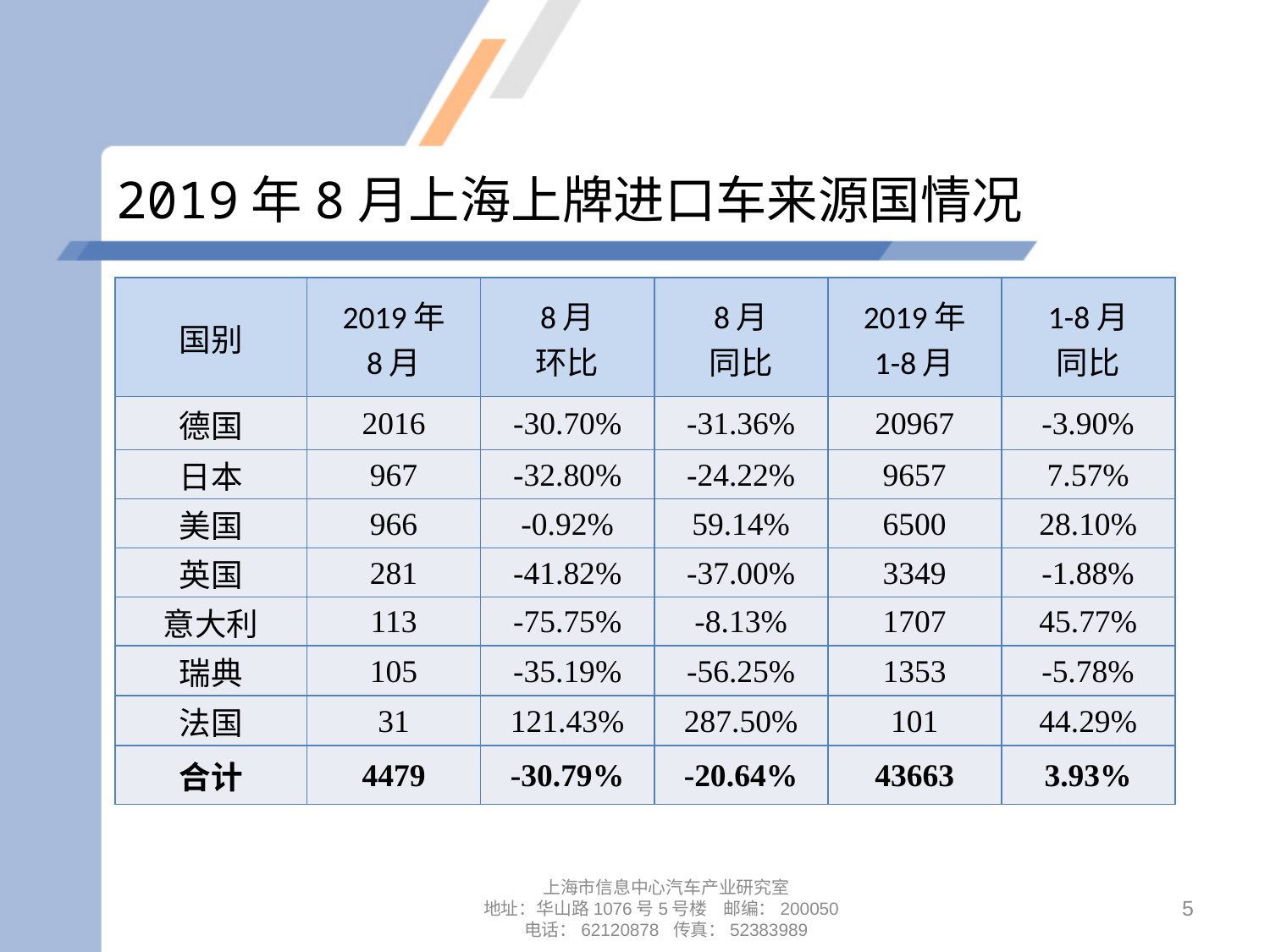

# 2019年8月上海上牌进口车来源国情况
| 国别 | 2019年 8月 | 8月 环比 | 8月 同比 | 2019年 1-8月 | 1-8月 同比 |
| --- | --- | --- | --- | --- | --- |
| 德国 | 2016 | -30.70% | -31.36% | 20967 | -3.90% |
| 日本 | 967 | -32.80% | -24.22% | 9657 | 7.57% |
| 美国 | 966 | -0.92% | 59.14% | 6500 | 28.10% |
| 英国 | 281 | -41.82% | -37.00% | 3349 | -1.88% |
| 意大利 | 113 | -75.75% | -8.13% | 1707 | 45.77% |
| 瑞典 | 105 | -35.19% | -56.25% | 1353 | -5.78% |
| 法国 | 31 | 121.43% | 287.50% | 101 | 44.29% |
| 合计 | 4479 | -30.79% | -20.64% | 43663 | 3.93% |
上海市信息中心汽车产业研究室
地址：华山路1076号5号楼    邮编：200050
电话：62120878  传真：52383989

5